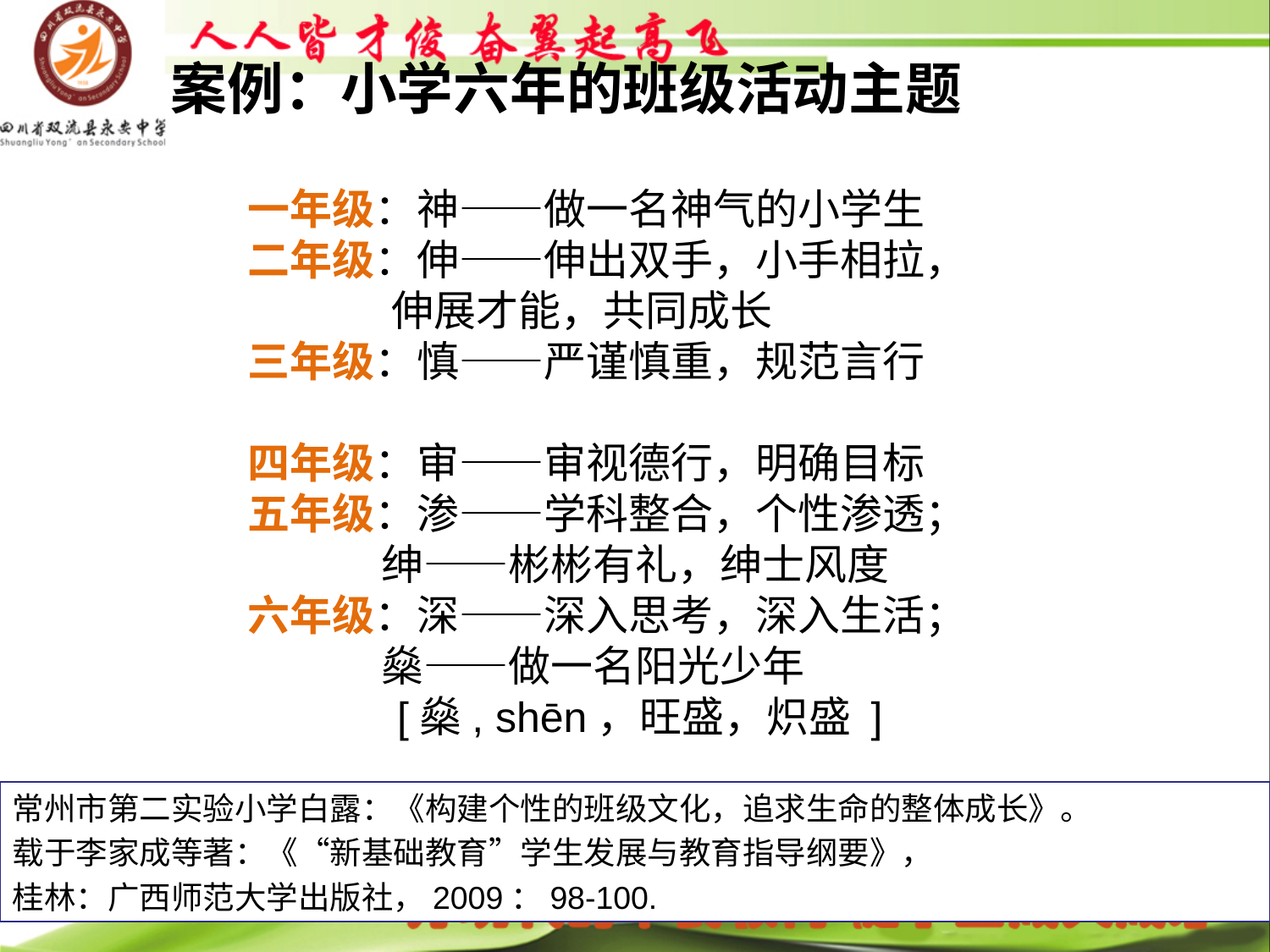

# 案例：小学六年的班级活动主题
一年级：神——做一名神气的小学生
二年级：伸——伸出双手，小手相拉，
              伸展才能，共同成长
三年级：慎——严谨慎重，规范言行

四年级：审——审视德行，明确目标
五年级：渗——学科整合，个性渗透；
             绅——彬彬有礼，绅士风度
六年级：深——深入思考，深入生活；
             燊——做一名阳光少年
[燊, shēn，旺盛，炽盛 ]
常州市第二实验小学白露：《构建个性的班级文化，追求生命的整体成长》。
载于李家成等著：《“新基础教育”学生发展与教育指导纲要》，
桂林：广西师范大学出版社，2009：98-100.